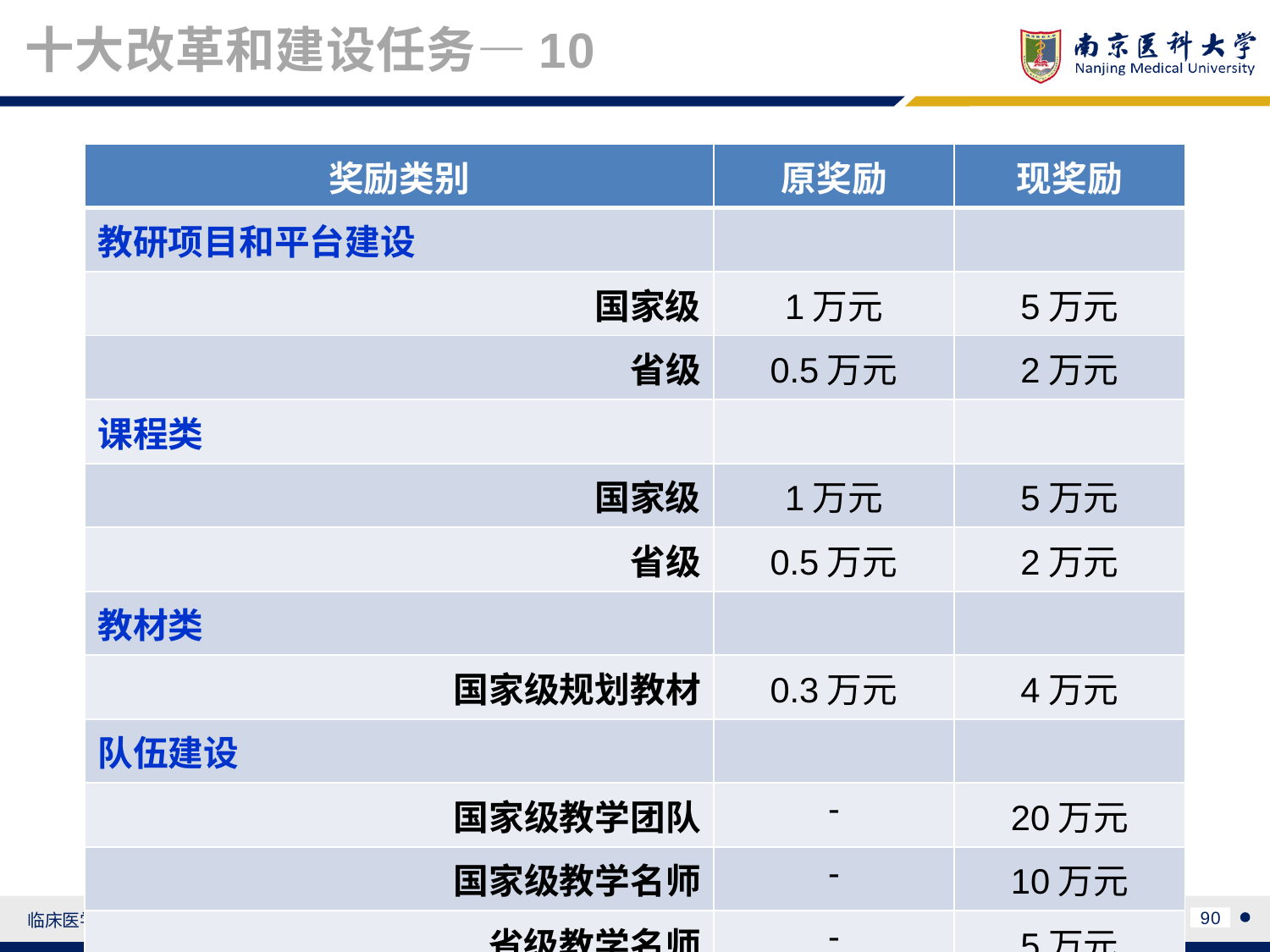

十大改革和建设任务—10
| 奖励类别 | 原奖励 | 现奖励 |
| --- | --- | --- |
| 教研项目和平台建设 |  |  |
| 国家级 | 1万元 | 5万元 |
| 省级 | 0.5万元 | 2万元 |
| 课程类 |  |  |
| 国家级 | 1万元 | 5万元 |
| 省级 | 0.5万元 | 2万元 |
| 教材类 |  |  |
| 国家级规划教材 | 0.3万元 | 4万元 |
| 队伍建设 |  |  |
| 国家级教学团队 | - | 20万元 |
| 国家级教学名师 | - | 10万元 |
| 省级教学名师 | - | 5万元 |